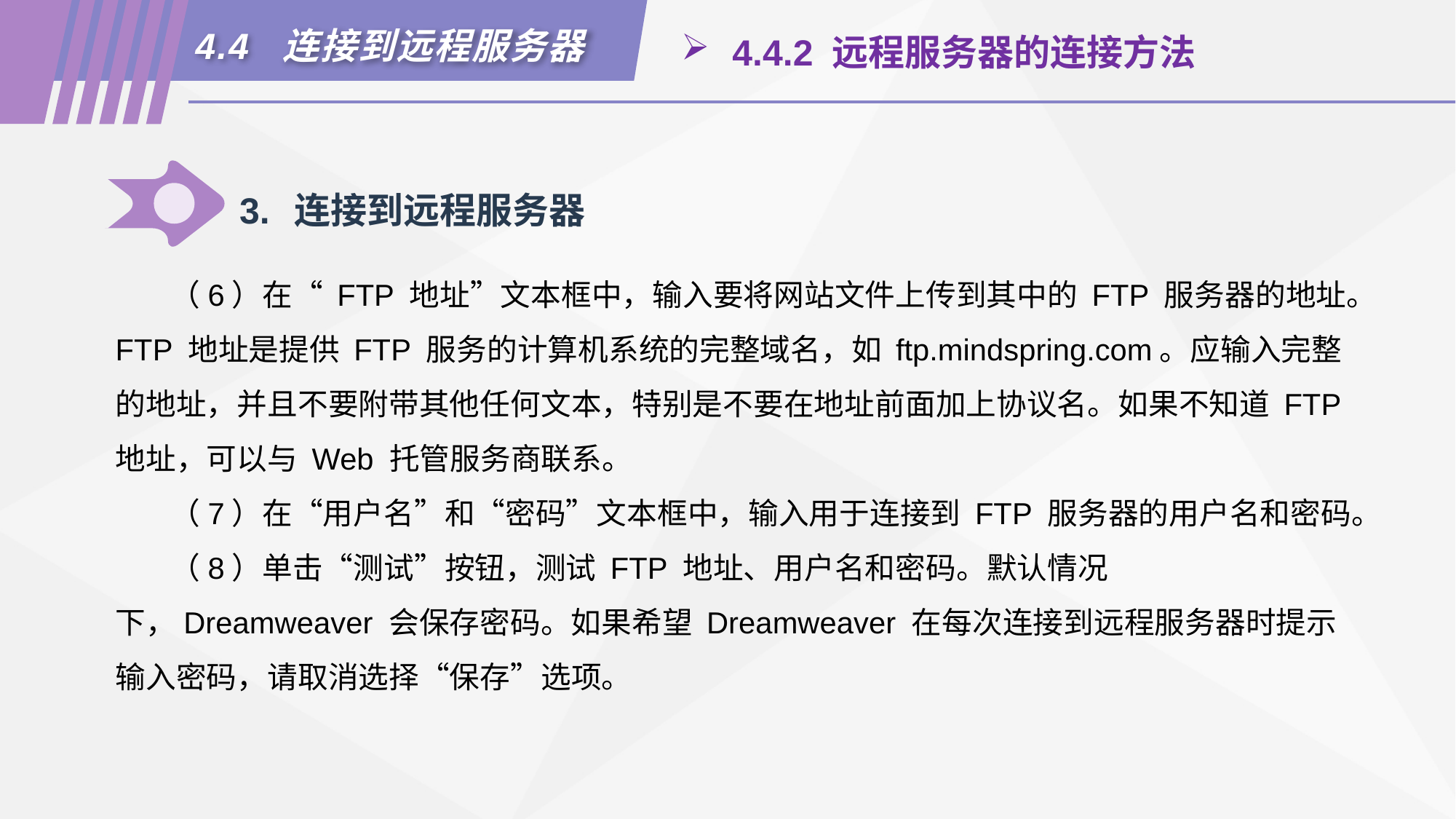

4.4  连接到远程服务器
 4.4.2 远程服务器的连接方法

3.	连接到远程服务器
（6）在“ FTP 地址”文本框中，输入要将网站文件上传到其中的 FTP 服务器的地址。FTP 地址是提供 FTP 服务的计算机系统的完整域名，如 ftp.mindspring.com。应输入完整的地址，并且不要附带其他任何文本，特别是不要在地址前面加上协议名。如果不知道 FTP 地址，可以与 Web 托管服务商联系。
（7）在“用户名”和“密码”文本框中，输入用于连接到 FTP 服务器的用户名和密码。
（8）单击“测试”按钮，测试 FTP 地址、用户名和密码。默认情况下，Dreamweaver 会保存密码。如果希望 Dreamweaver 在每次连接到远程服务器时提示输入密码，请取消选择“保存”选项。